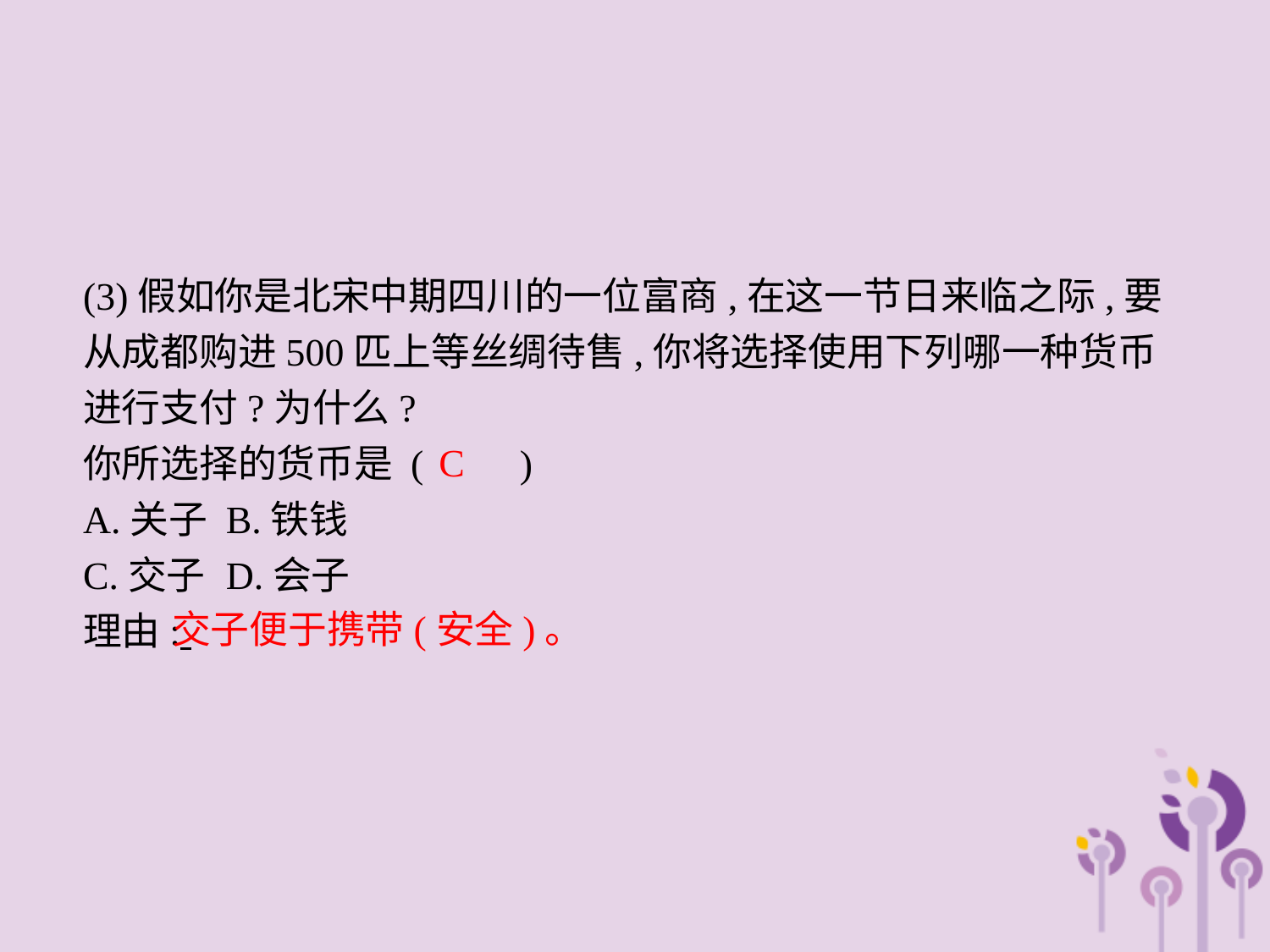

(3)假如你是北宋中期四川的一位富商,在这一节日来临之际,要从成都购进500匹上等丝绸待售,你将选择使用下列哪一种货币进行支付?为什么?
你所选择的货币是 (　　)
A.关子	B.铁钱
C.交子	D.会子
理由:
C
交子便于携带(安全)。